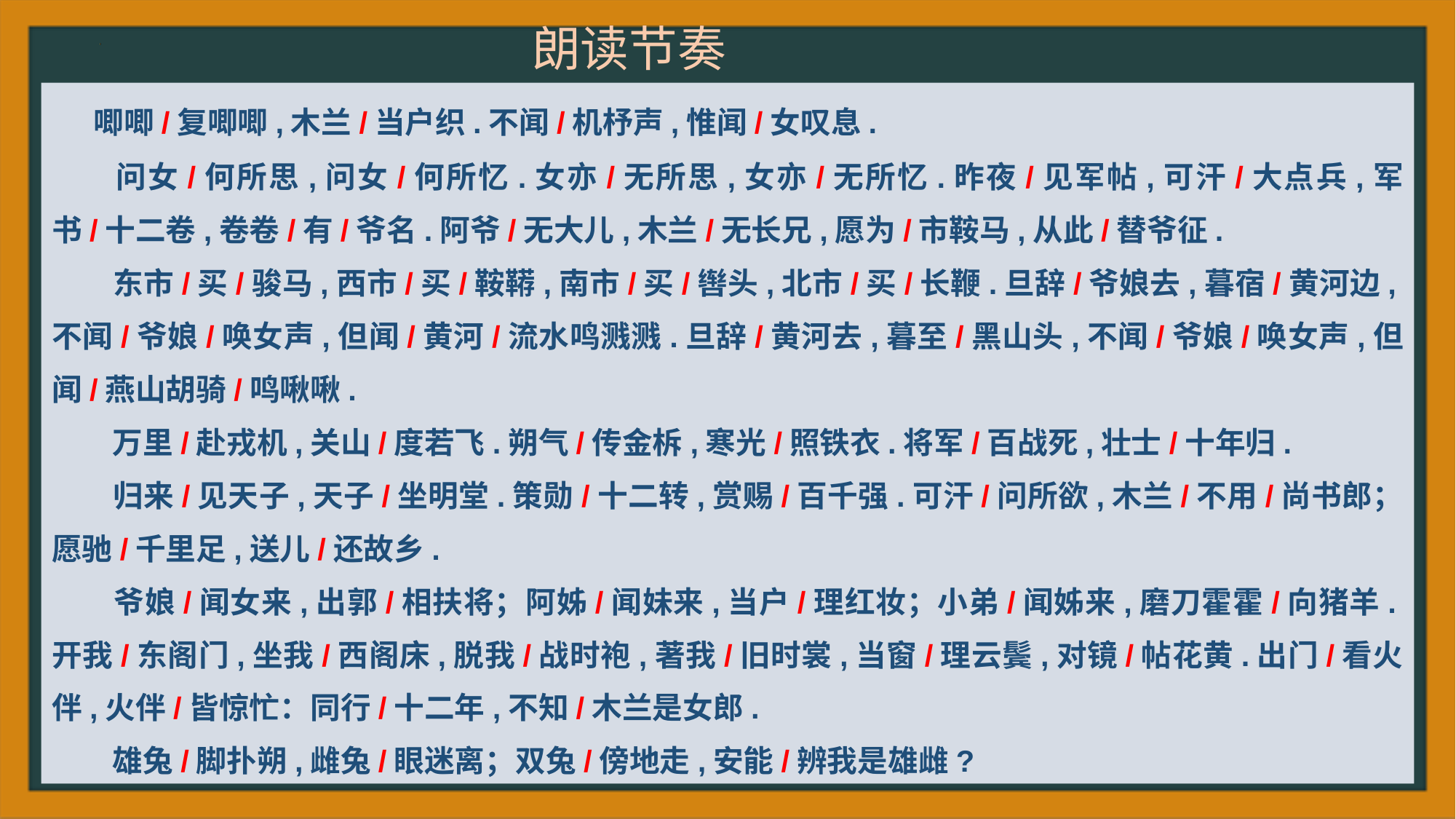

朗读节奏
    唧唧/复唧唧,木兰/当户织.不闻/机杼声,惟闻/女叹息.
　　问女/何所思,问女/何所忆.女亦/无所思,女亦/无所忆.昨夜/见军帖,可汗/大点兵,军书/十二卷,卷卷/有/爷名.阿爷/无大儿,木兰/无长兄,愿为/市鞍马,从此/替爷征.
　　东市/买/骏马,西市/买/鞍鞯,南市/买/辔头,北市/买/长鞭.旦辞/爷娘去,暮宿/黄河边,不闻/爷娘/唤女声,但闻/黄河/流水鸣溅溅.旦辞/黄河去,暮至/黑山头,不闻/爷娘/唤女声,但闻/燕山胡骑/鸣啾啾.
　　万里/赴戎机,关山/度若飞.朔气/传金柝,寒光/照铁衣.将军/百战死,壮士/十年归.
　　归来/见天子,天子/坐明堂.策勋/十二转,赏赐/百千强.可汗/问所欲,木兰/不用/尚书郎；愿驰/千里足,送儿/还故乡.
　　爷娘/闻女来,出郭/相扶将；阿姊/闻妹来,当户/理红妆；小弟/闻姊来,磨刀霍霍/向猪羊.开我/东阁门,坐我/西阁床,脱我/战时袍,著我/旧时裳,当窗/理云鬓,对镜/帖花黄.出门/看火伴,火伴/皆惊忙：同行/十二年,不知/木兰是女郎.
　　雄兔/脚扑朔,雌兔/眼迷离；双兔/傍地走,安能/辨我是雄雌?